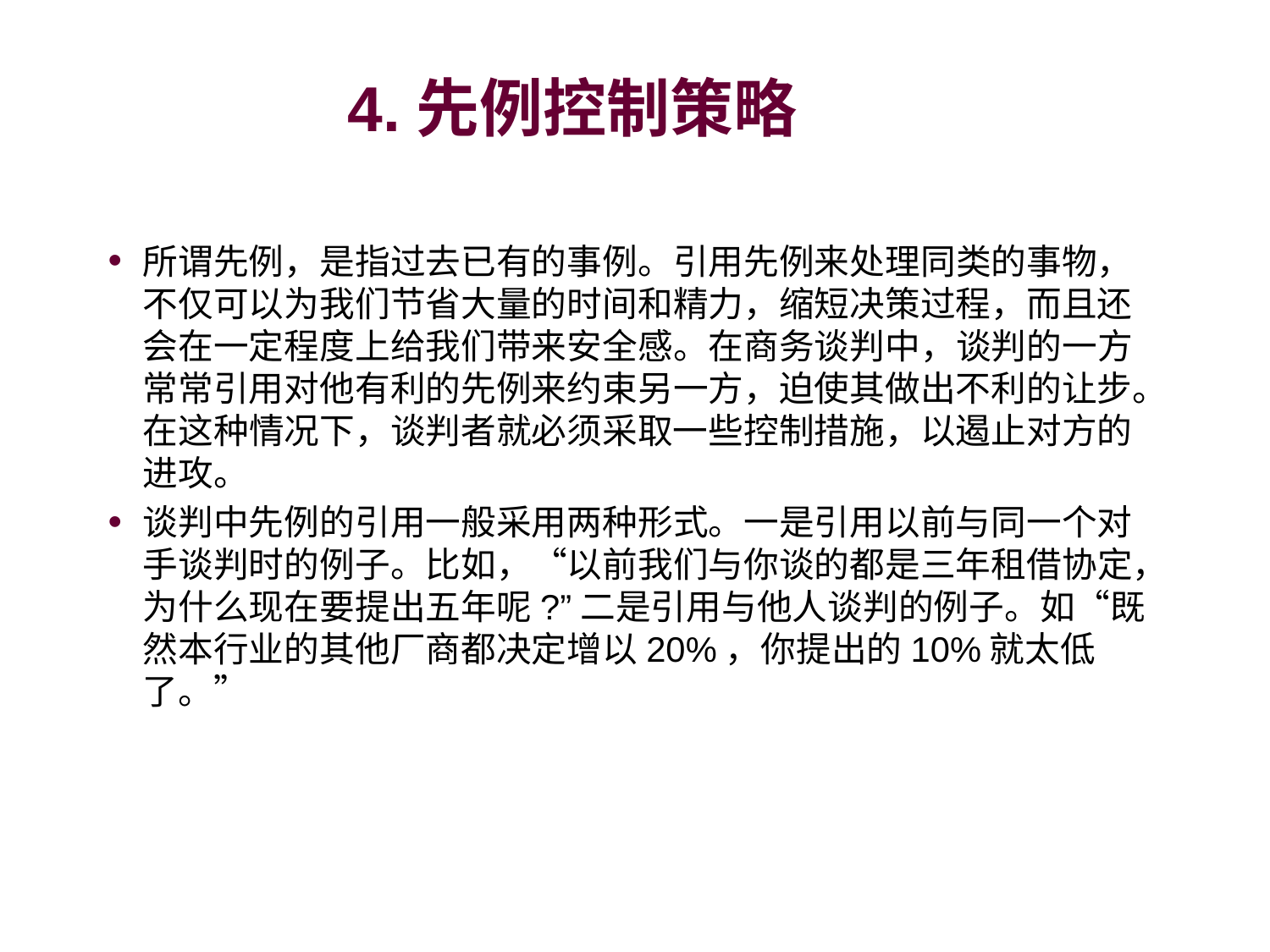

# 4.先例控制策略
所谓先例，是指过去已有的事例。引用先例来处理同类的事物，不仅可以为我们节省大量的时间和精力，缩短决策过程，而且还会在一定程度上给我们带来安全感。在商务谈判中，谈判的一方常常引用对他有利的先例来约束另一方，迫使其做出不利的让步。在这种情况下，谈判者就必须采取一些控制措施，以遏止对方的进攻。
谈判中先例的引用一般采用两种形式。一是引用以前与同一个对手谈判时的例子。比如，“以前我们与你谈的都是三年租借协定，为什么现在要提出五年呢?”二是引用与他人谈判的例子。如“既然本行业的其他厂商都决定增以20%，你提出的10%就太低了。”